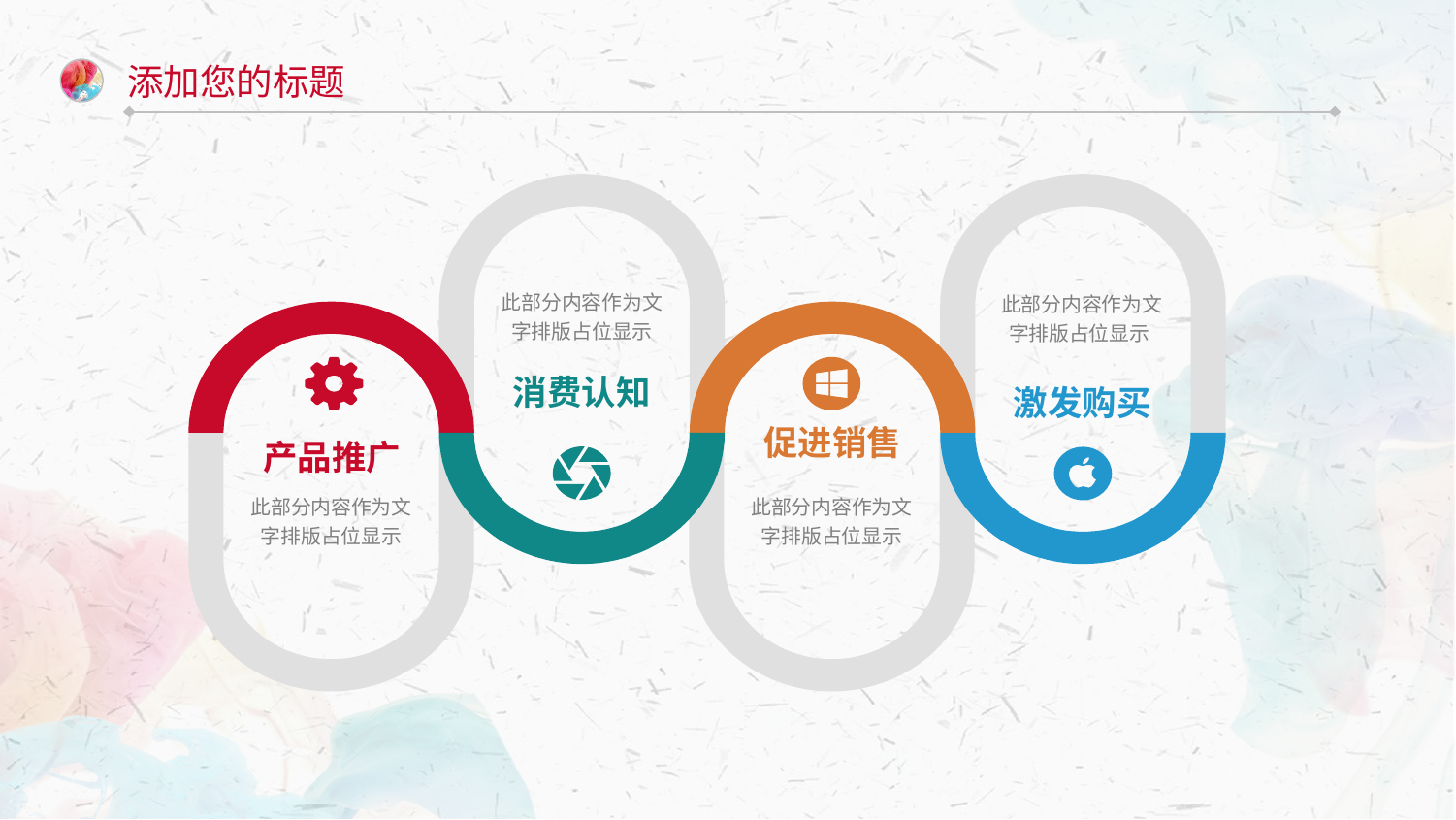

添加您的标题
此部分内容作为文字排版占位显示
此部分内容作为文字排版占位显示

消费认知
激发购买
促进销售
此部分内容作为文字排版占位显示
此部分内容作为文字排版占位显示

产品推广